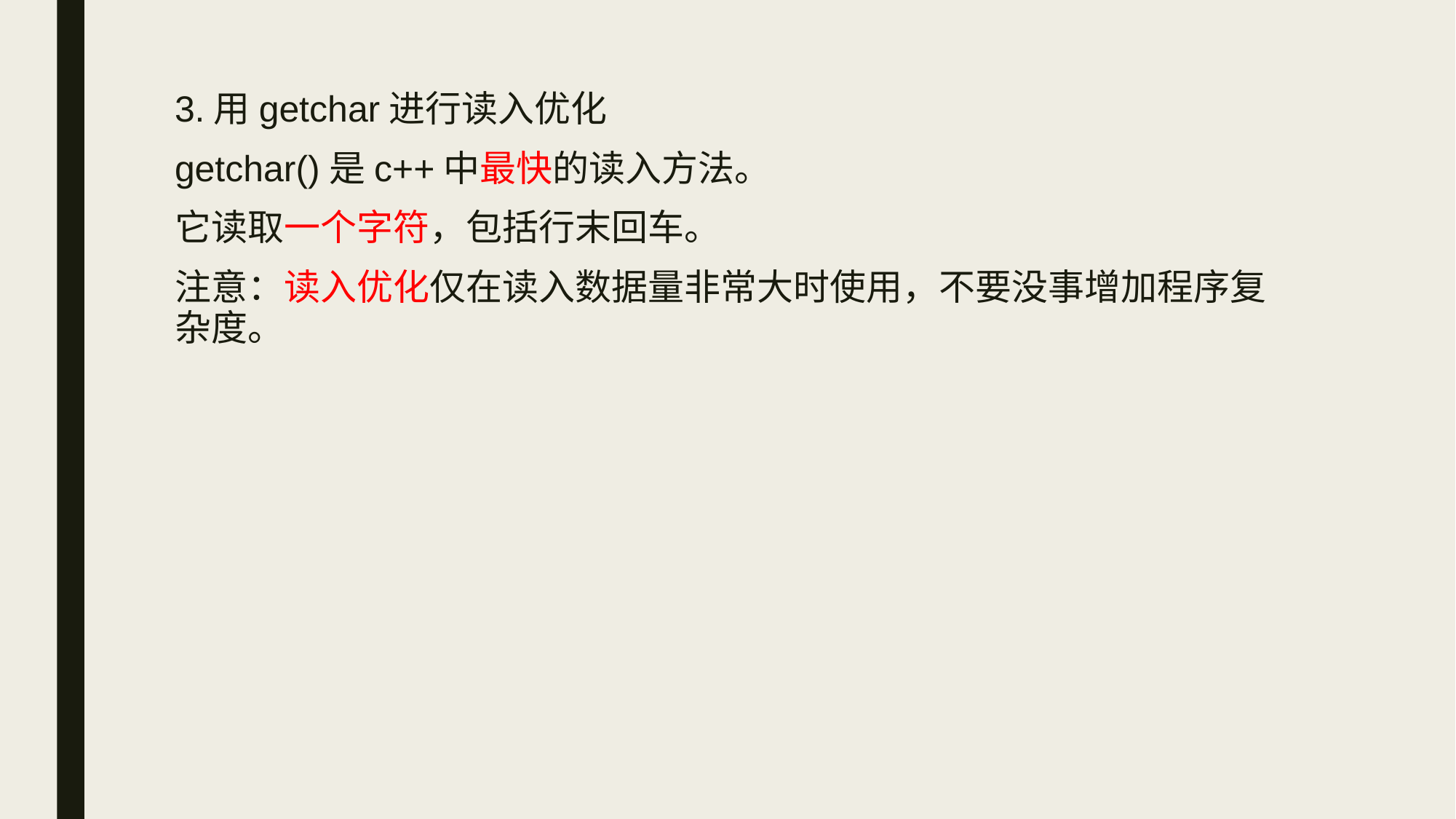

3.用getchar进行读入优化
getchar()是c++中最快的读入方法。
它读取一个字符，包括行末回车。
注意：读入优化仅在读入数据量非常大时使用，不要没事增加程序复杂度。